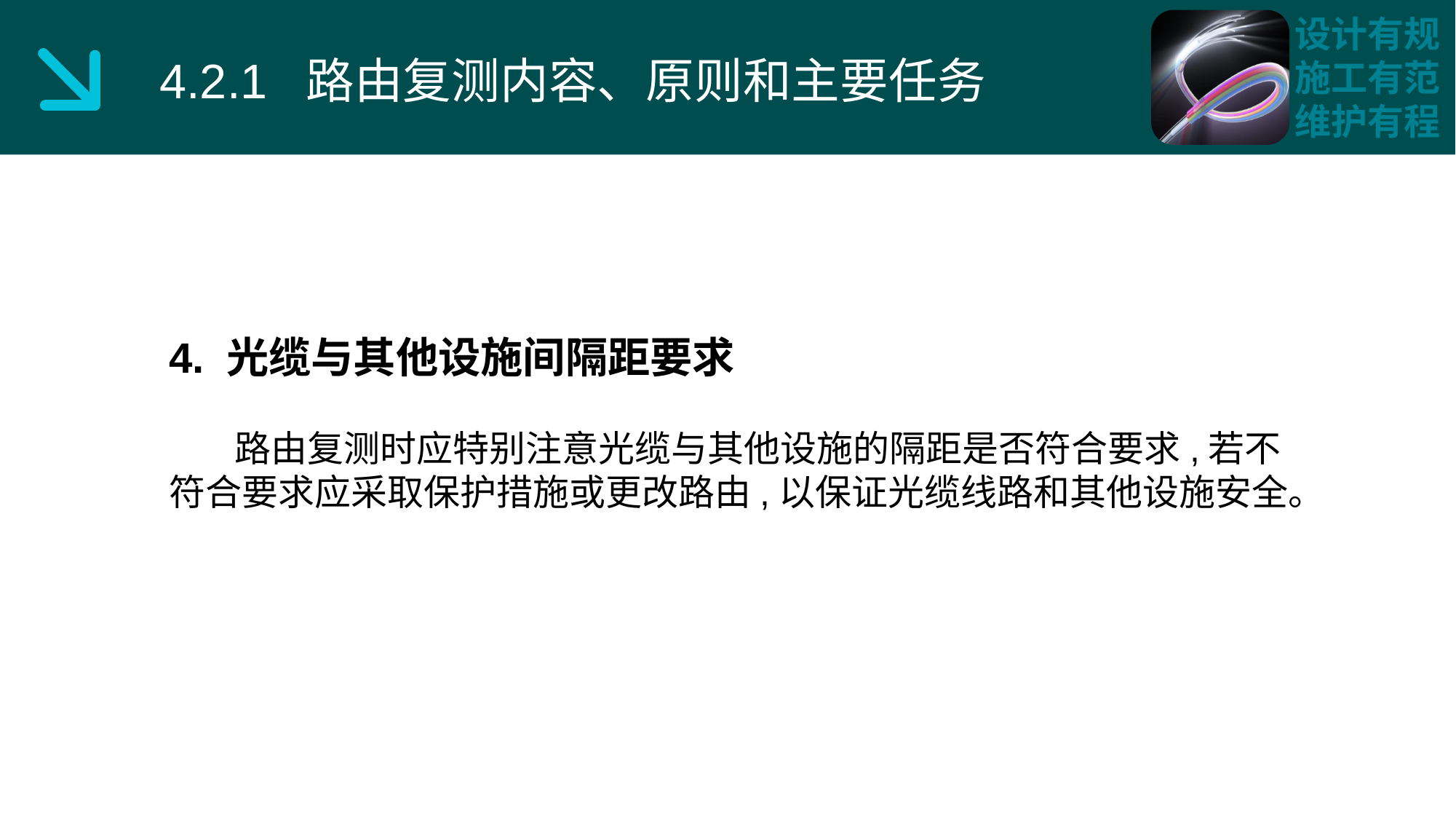

4.2.1  路由复测内容、原则和主要任务

4. 光缆与其他设施间隔距要求

       路由复测时应特别注意光缆与其他设施的隔距是否符合要求,若不符合要求应采取保护措施或更改路由,以保证光缆线路和其他设施安全。